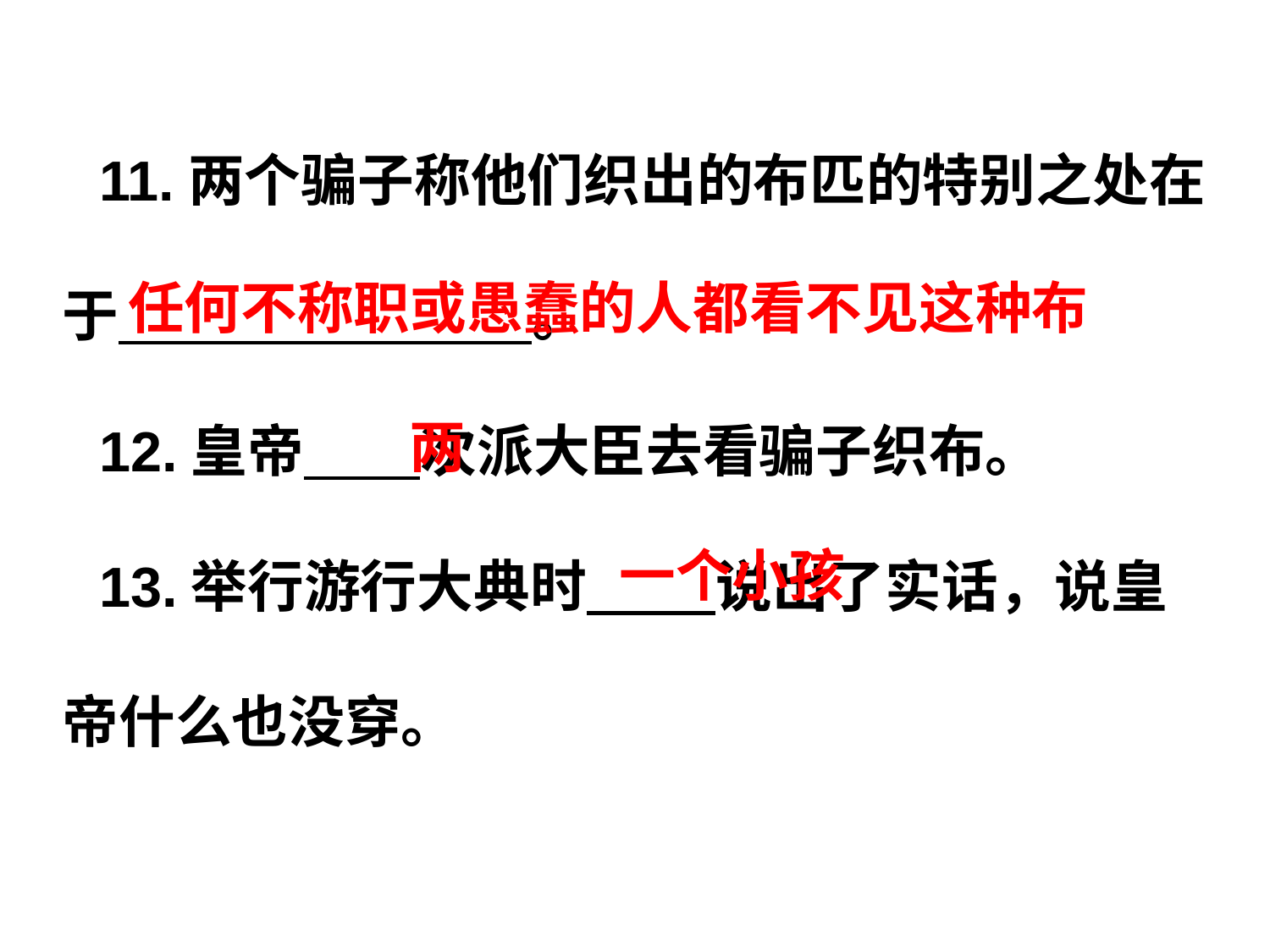

11.两个骗子称他们织出的布匹的特别之处在于                                。
12.皇帝         次派大臣去看骗子织布。
13.举行游行大典时          说出了实话，说皇帝什么也没穿。
任何不称职或愚蠢的人都看不见这种布
两
一个小孩